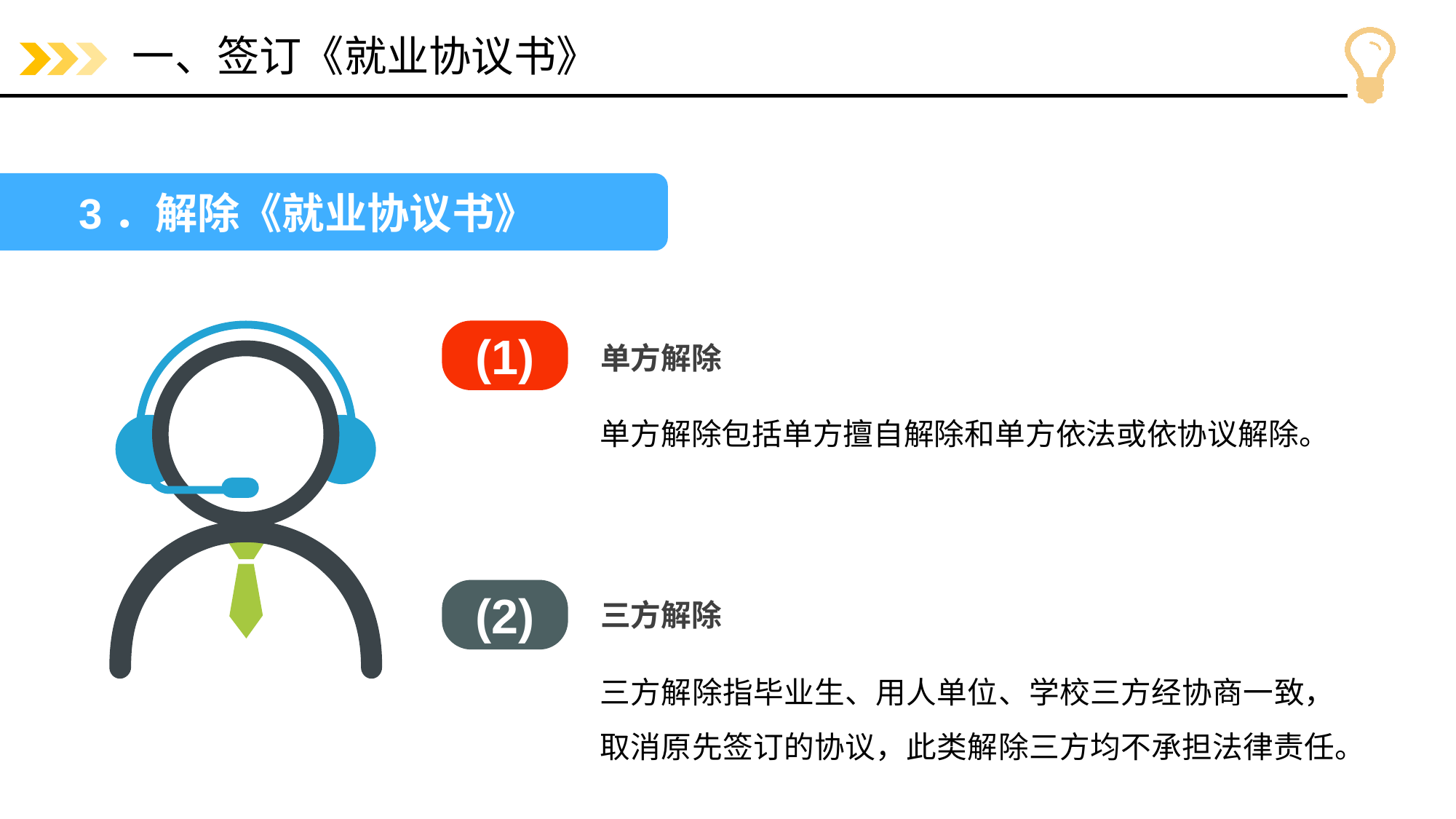

40
# 一、签订《就业协议书》
3．解除《就业协议书》
(1)
(2)
单方解除
单方解除包括单方擅自解除和单方依法或依协议解除。
三方解除
三方解除指毕业生、用人单位、学校三方经协商一致，取消原先签订的协议，此类解除三方均不承担法律责任。